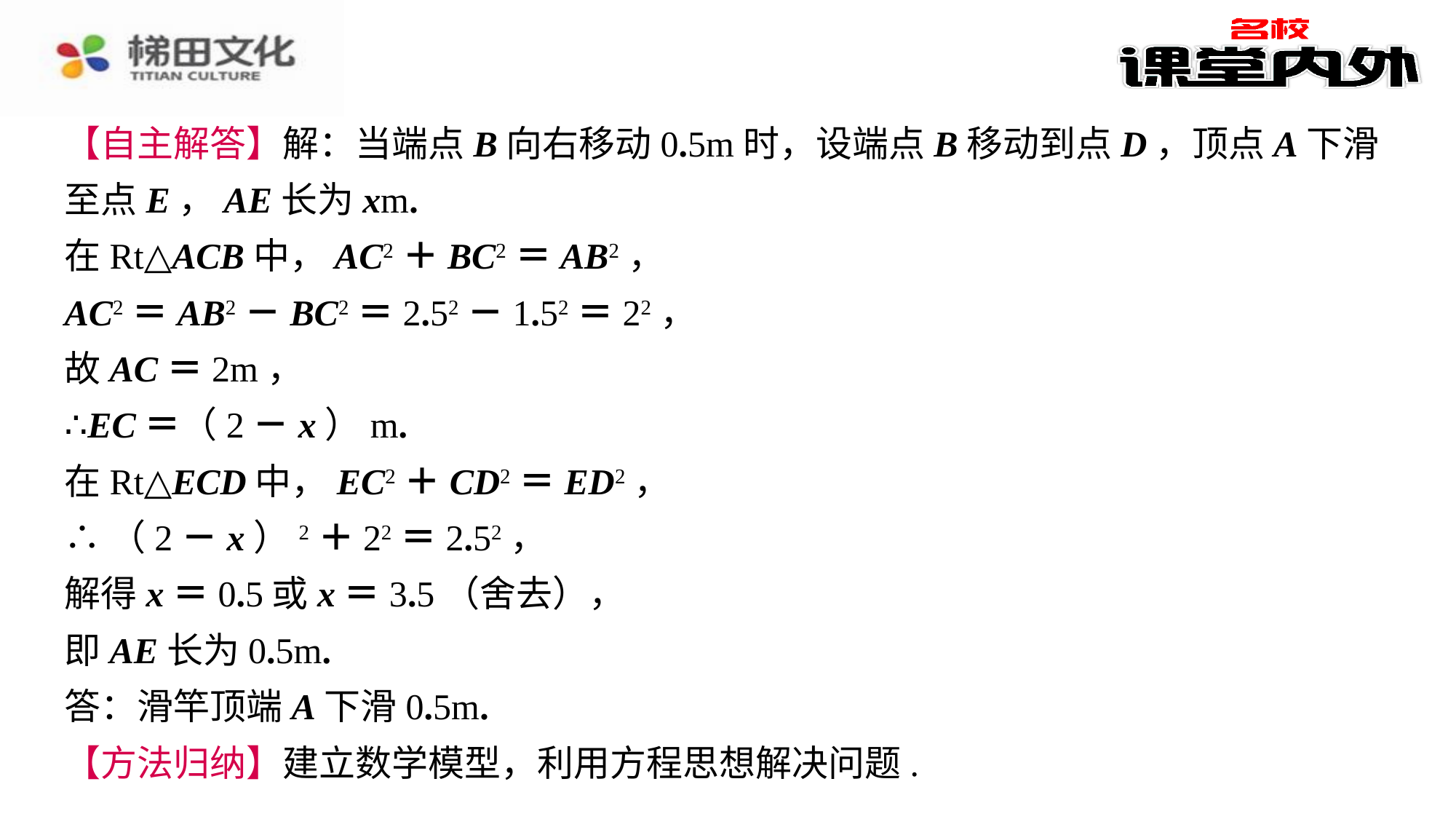

【自主解答】解：当端点B向右移动0.5m时，设端点B移动到点D，顶点A下滑至点E，AE长为xm.
在Rt△ACB中，AC2＋BC2＝AB2，
AC2＝AB2－BC2＝2.52－1.52＝22，
故AC＝2m，
∴EC＝（2－x）m.
在Rt△ECD中，EC2＋CD2＝ED2，
∴（2－x）2＋22＝2.52，
解得x＝0.5或x＝3.5（舍去），
即AE长为0.5m.
答：滑竿顶端A下滑0.5m.
【方法归纳】建立数学模型，利用方程思想解决问题.